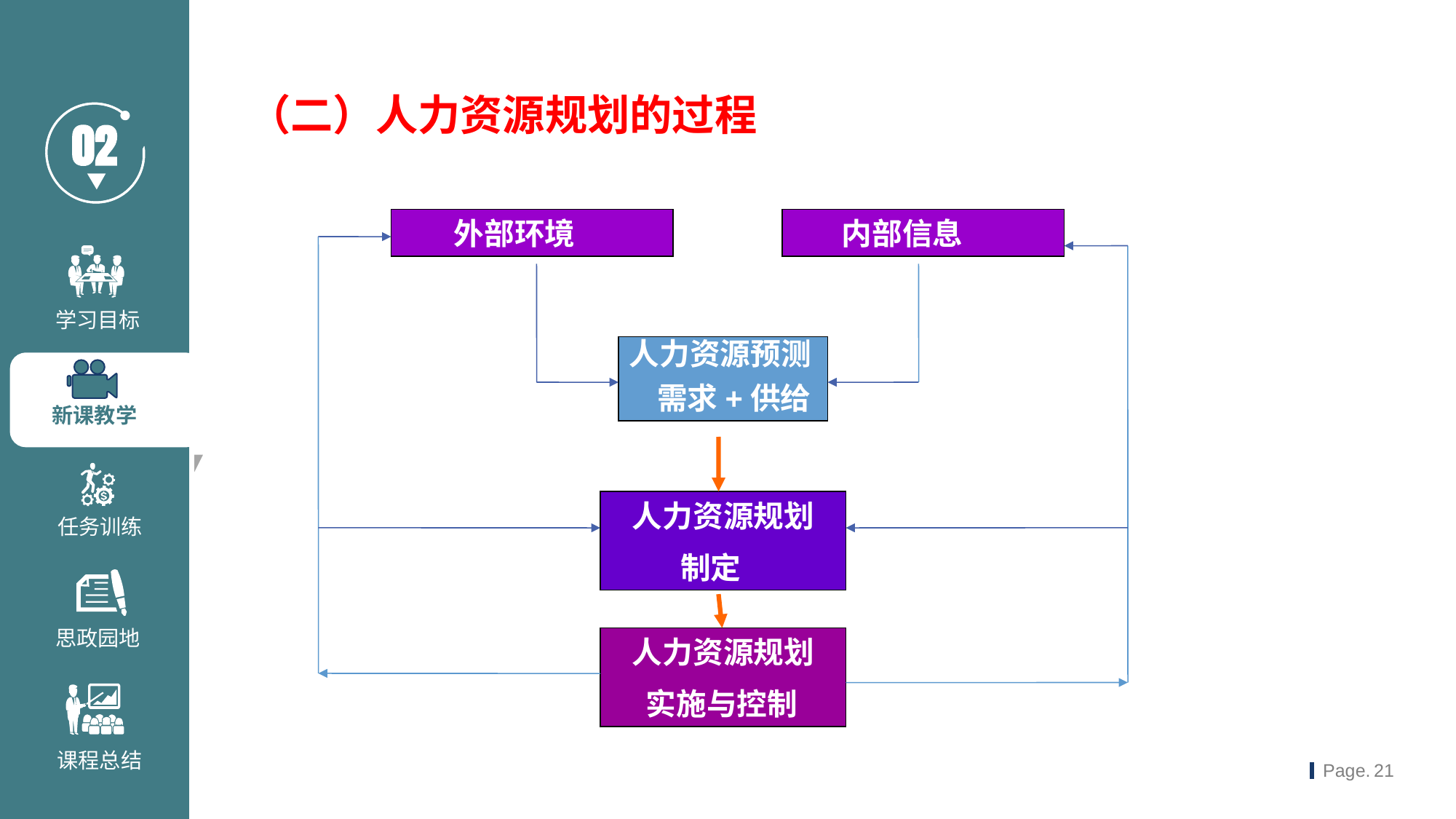

（二）人力资源规划的过程
       外部环境
      内部信息

人力资源预测
   需求+供给

  人力资源规划
         制定

  人力资源规划
    实施与控制

21
王端旭博士